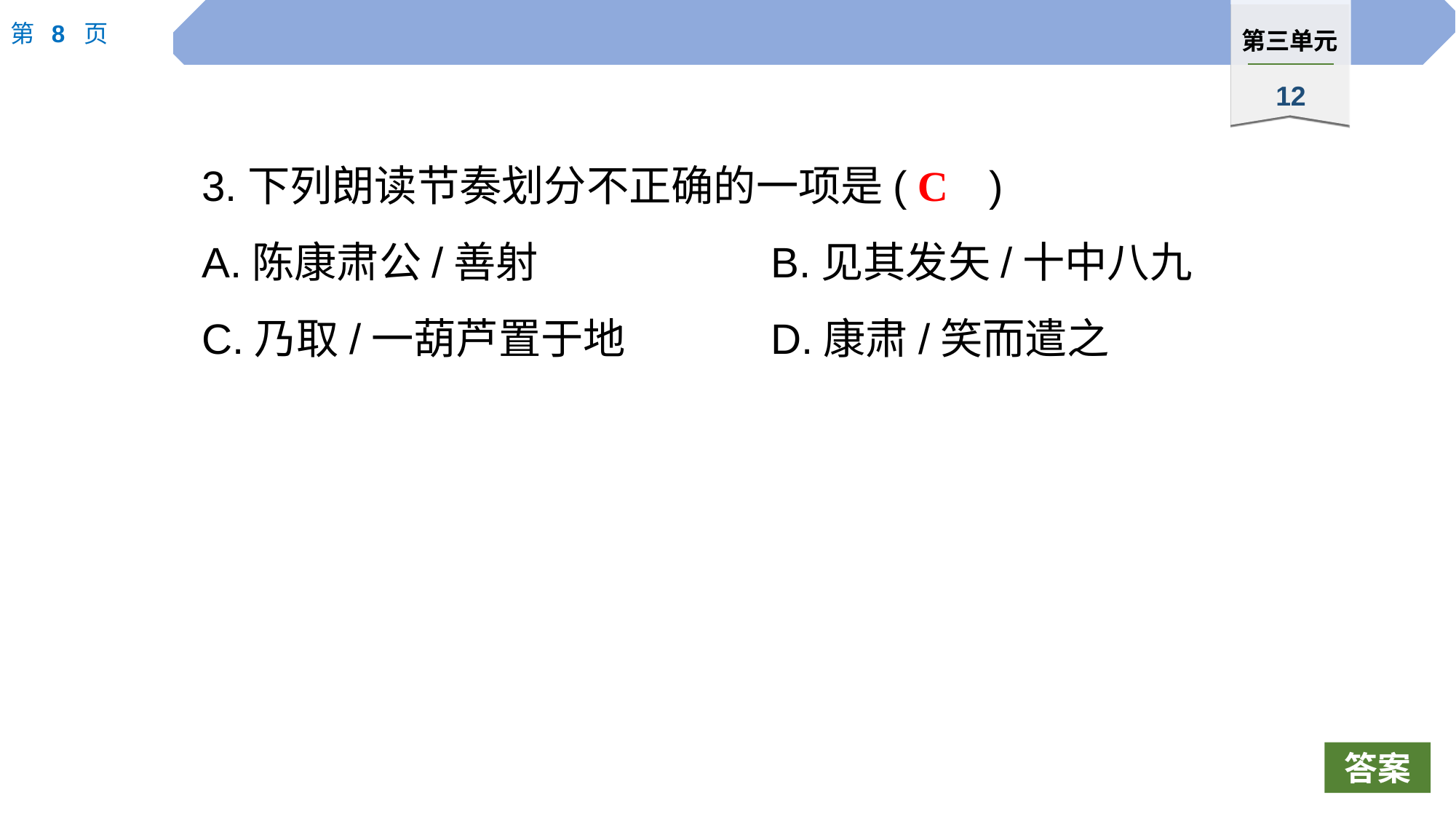

3.下列朗读节奏划分不正确的一项是(	)
A.陈康肃公/善射 			B.见其发矢/十中八九
C.乃取/一葫芦置于地		D.康肃/笑而遣之
C
答案